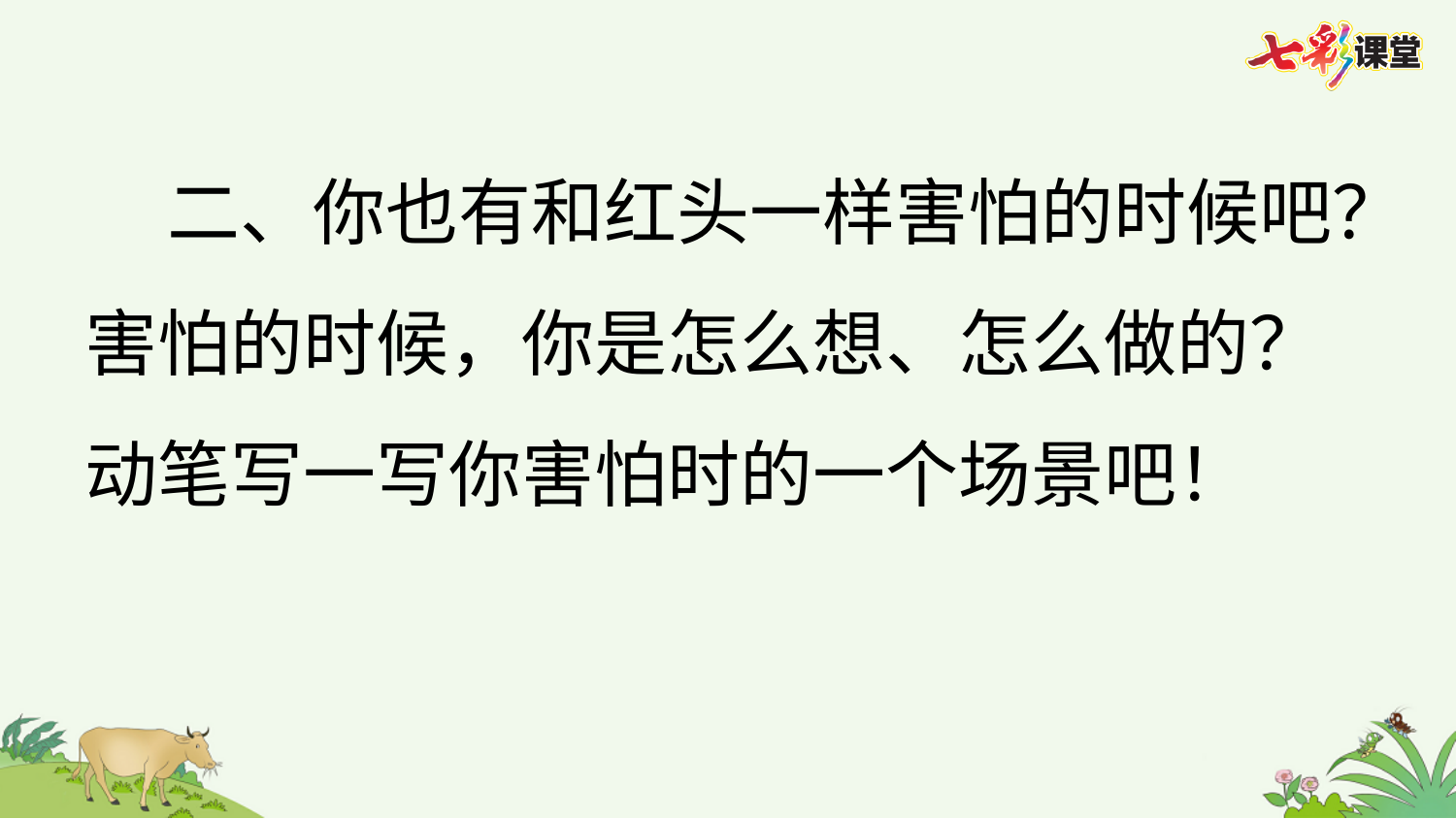

二、你也有和红头一样害怕的时候吧？害怕的时候，你是怎么想、怎么做的？动笔写一写你害怕时的一个场景吧！